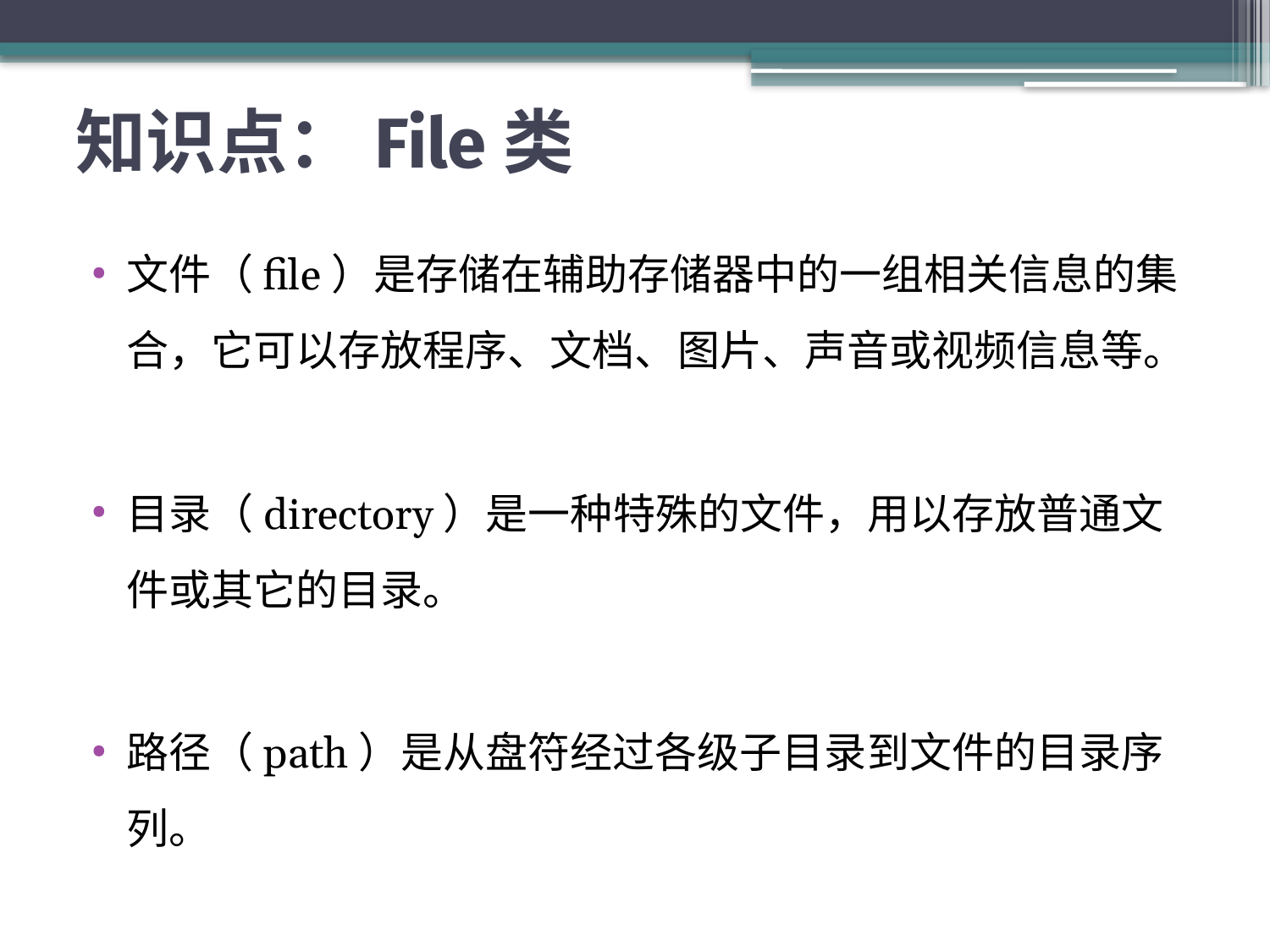

# 知识点：File类
文件（file）是存储在辅助存储器中的一组相关信息的集合，它可以存放程序、文档、图片、声音或视频信息等。

目录（directory）是一种特殊的文件，用以存放普通文件或其它的目录。

路径（path）是从盘符经过各级子目录到文件的目录序列。